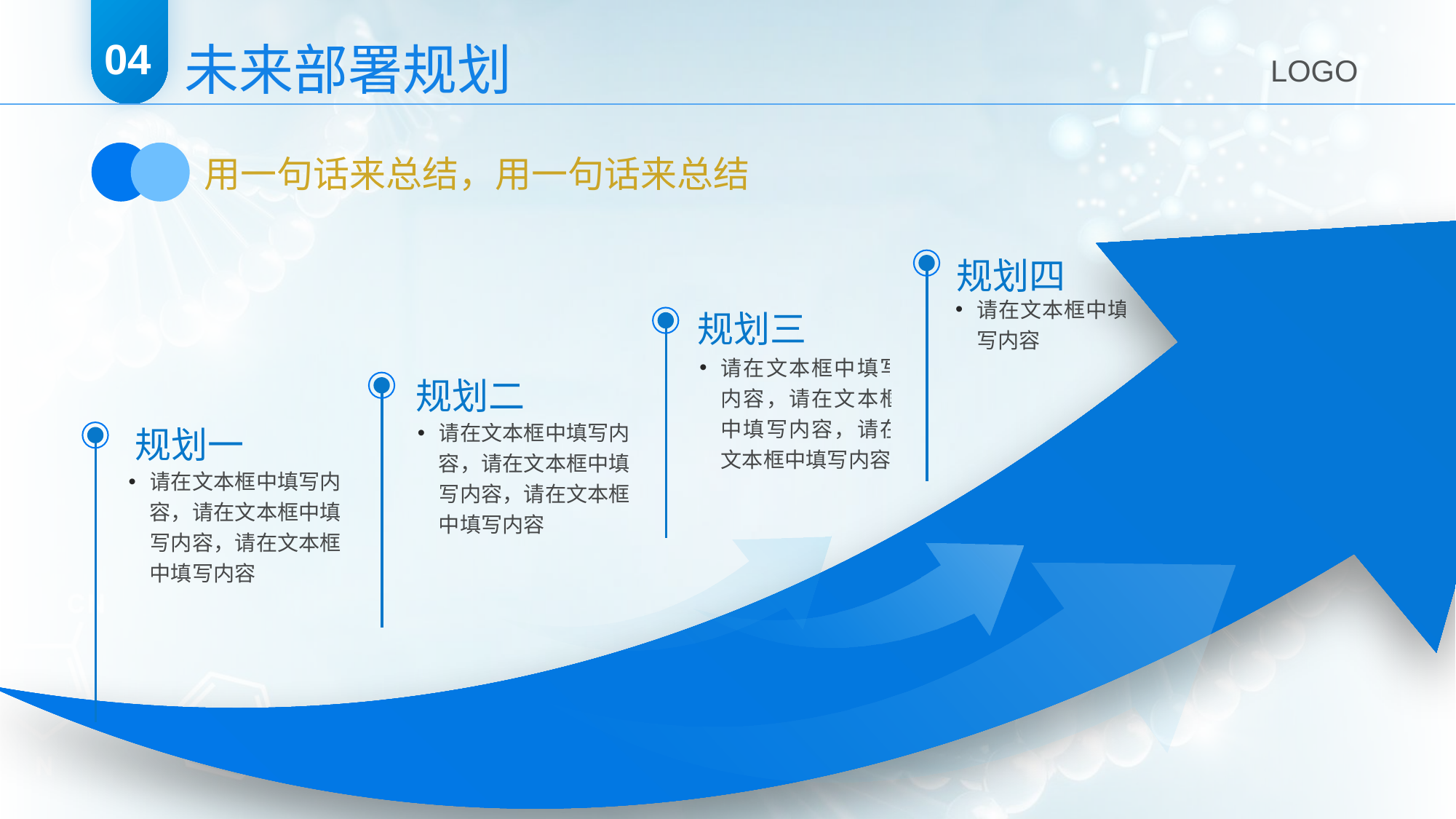

未来部署规划
04
LOGO

用一句话来总结，用一句话来总结
规划四

请在文本框中填写内容
规划三

请在文本框中填写内容，请在文本框中填写内容，请在文本框中填写内容
规划二

请在文本框中填写内容，请在文本框中填写内容，请在文本框中填写内容
规划一

请在文本框中填写内容，请在文本框中填写内容，请在文本框中填写内容